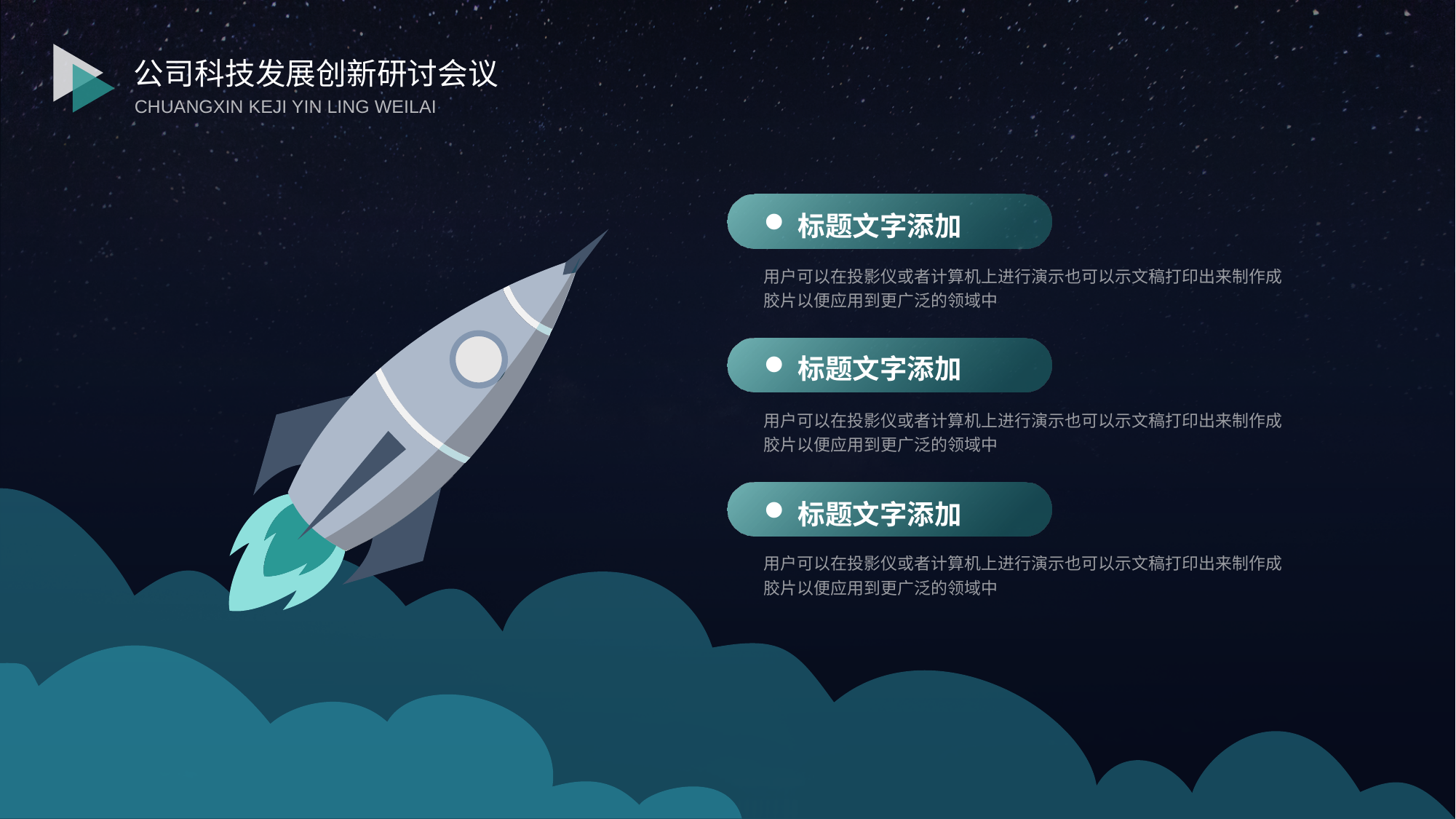

公司科技发展创新研讨会议
CHUANGXIN KEJI YIN LING WEILAI

标题文字添加
用户可以在投影仪或者计算机上进行演示也可以示文稿打印出来制作成胶片以便应用到更广泛的领域中

标题文字添加
用户可以在投影仪或者计算机上进行演示也可以示文稿打印出来制作成胶片以便应用到更广泛的领域中

标题文字添加
用户可以在投影仪或者计算机上进行演示也可以示文稿打印出来制作成胶片以便应用到更广泛的领域中